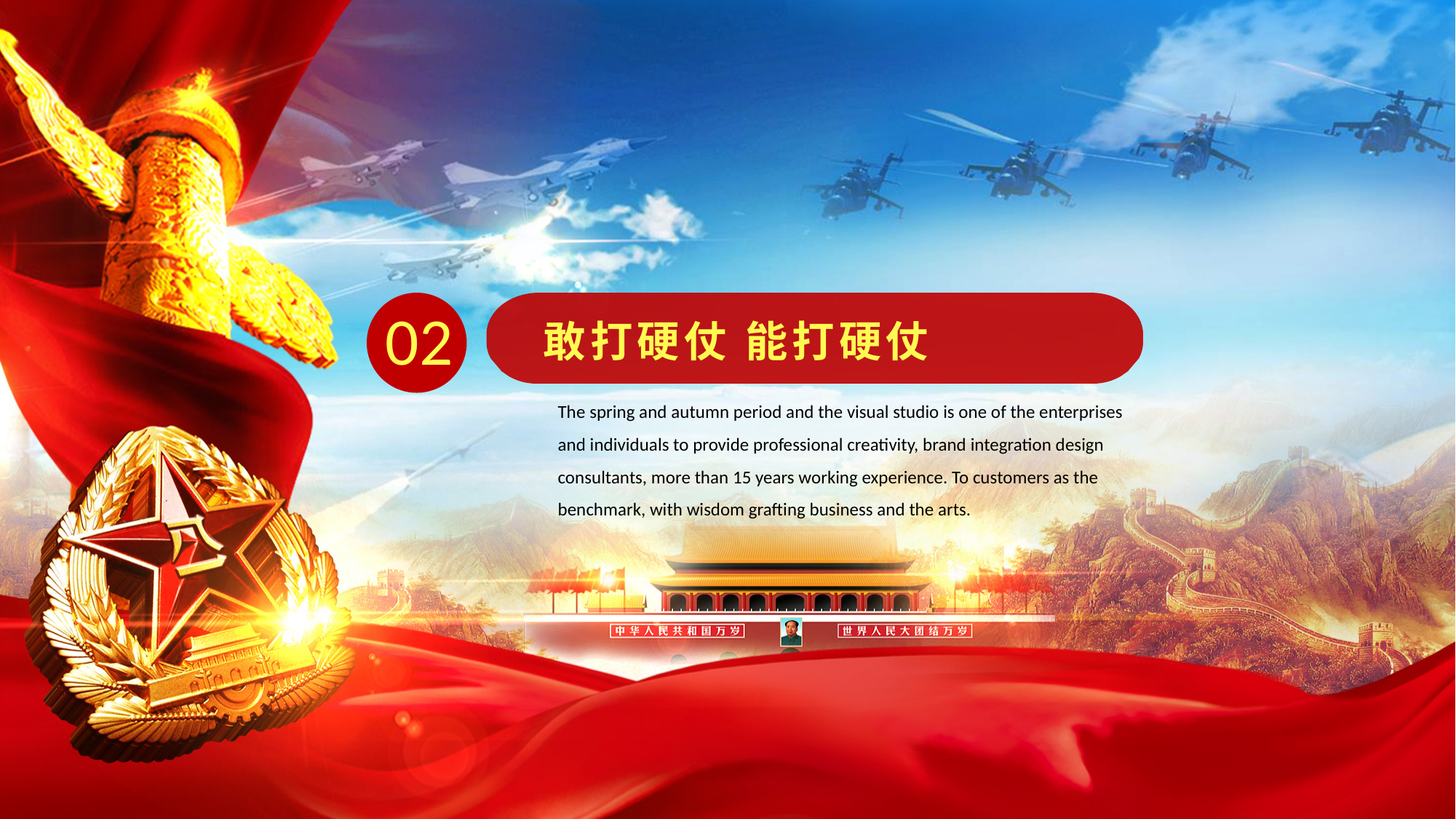

02

敢打硬仗 能打硬仗
The spring and autumn period and the visual studio is one of the enterprises and individuals to provide professional creativity, brand integration design consultants, more than 15 years working experience. To customers as the benchmark, with wisdom grafting business and the arts.